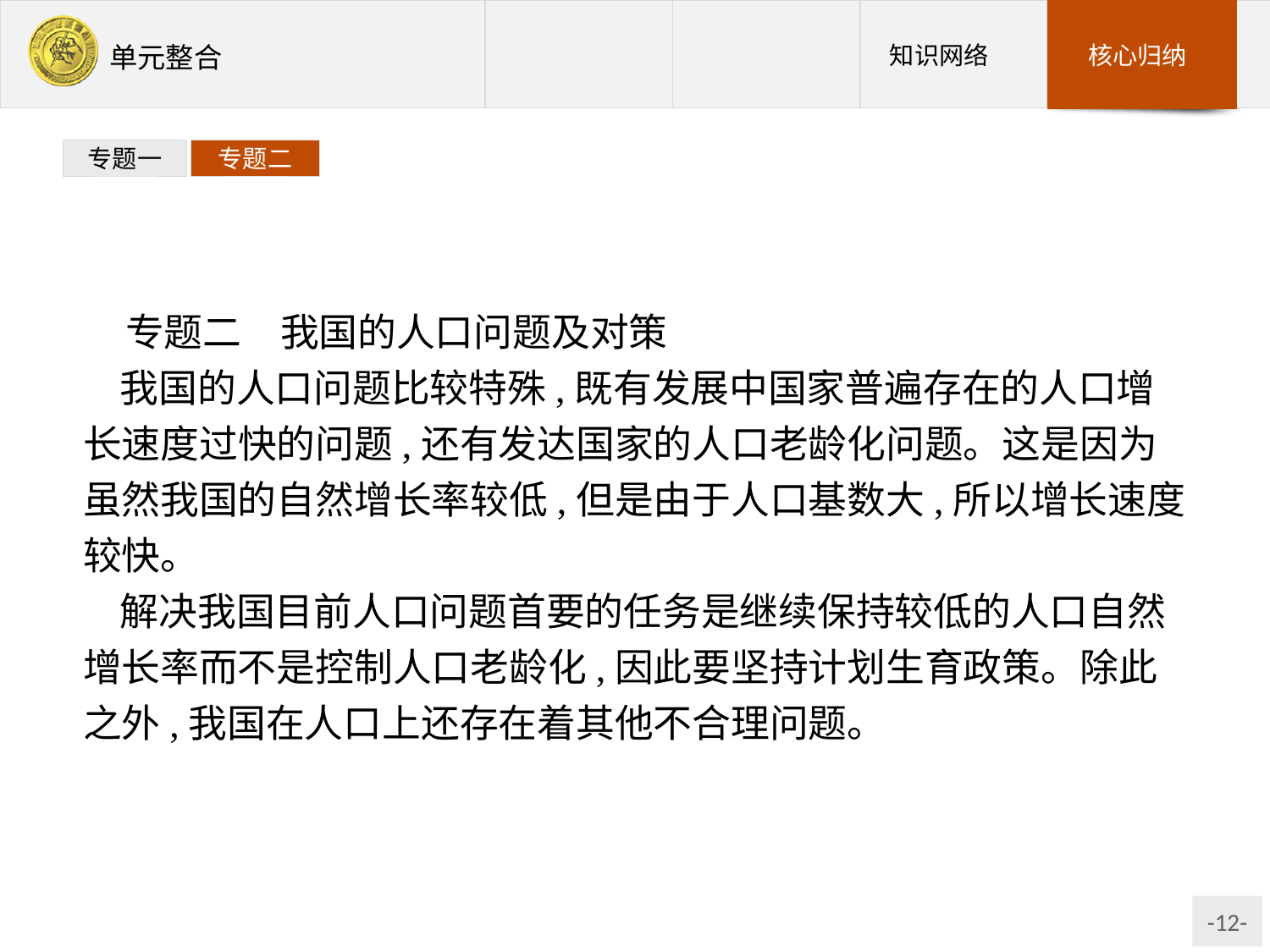

专题一
专题二
专题二　我国的人口问题及对策
我国的人口问题比较特殊,既有发展中国家普遍存在的人口增长速度过快的问题,还有发达国家的人口老龄化问题。这是因为虽然我国的自然增长率较低,但是由于人口基数大,所以增长速度较快。
解决我国目前人口问题首要的任务是继续保持较低的人口自然增长率而不是控制人口老龄化,因此要坚持计划生育政策。除此之外,我国在人口上还存在着其他不合理问题。